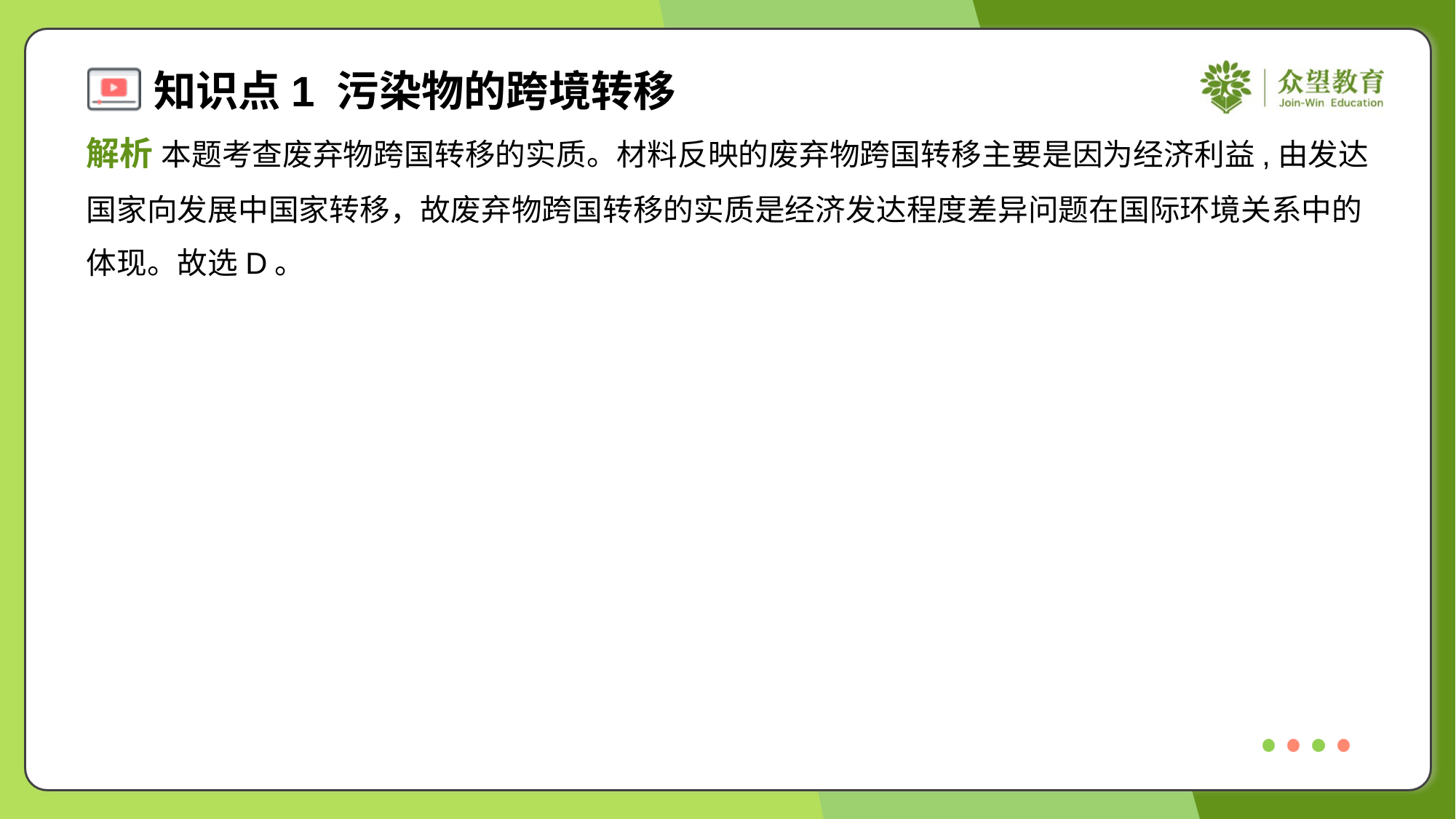

解析 本题考查废弃物跨国转移的实质。材料反映的废弃物跨国转移主要是因为经济利益,由发达
国家向发展中国家转移，故废弃物跨国转移的实质是经济发达程度差异问题在国际环境关系中的
体现。故选D。